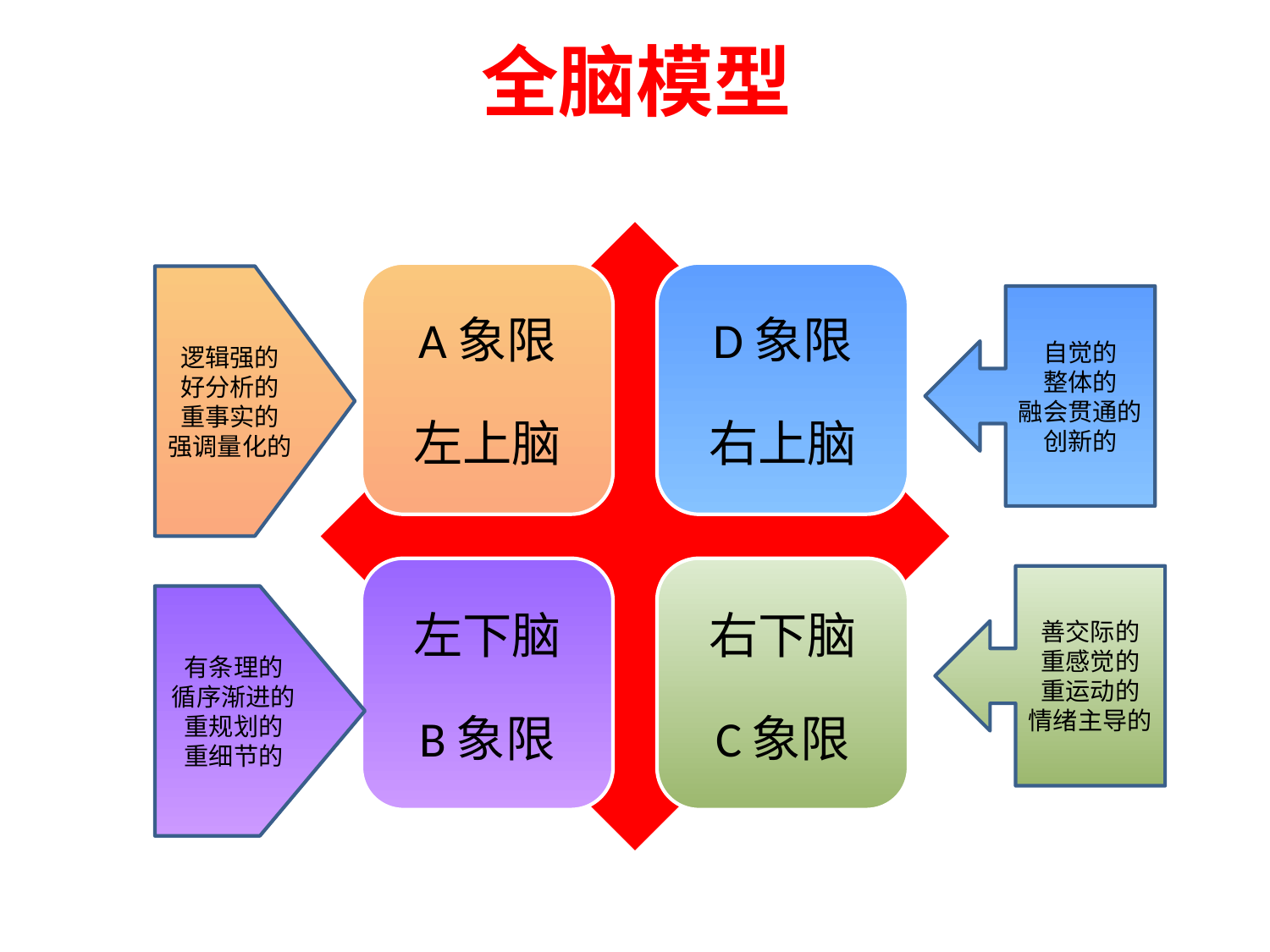

# 全脑模型
A象限
左上脑
D象限
右上脑
左下脑
B象限
右下脑
C象限
逻辑强的
好分析的
重事实的
强调量化的
自觉的
整体的
融会贯通的
创新的
善交际的
重感觉的
重运动的
情绪主导的
有条理的
循序渐进的
重规划的
重细节的